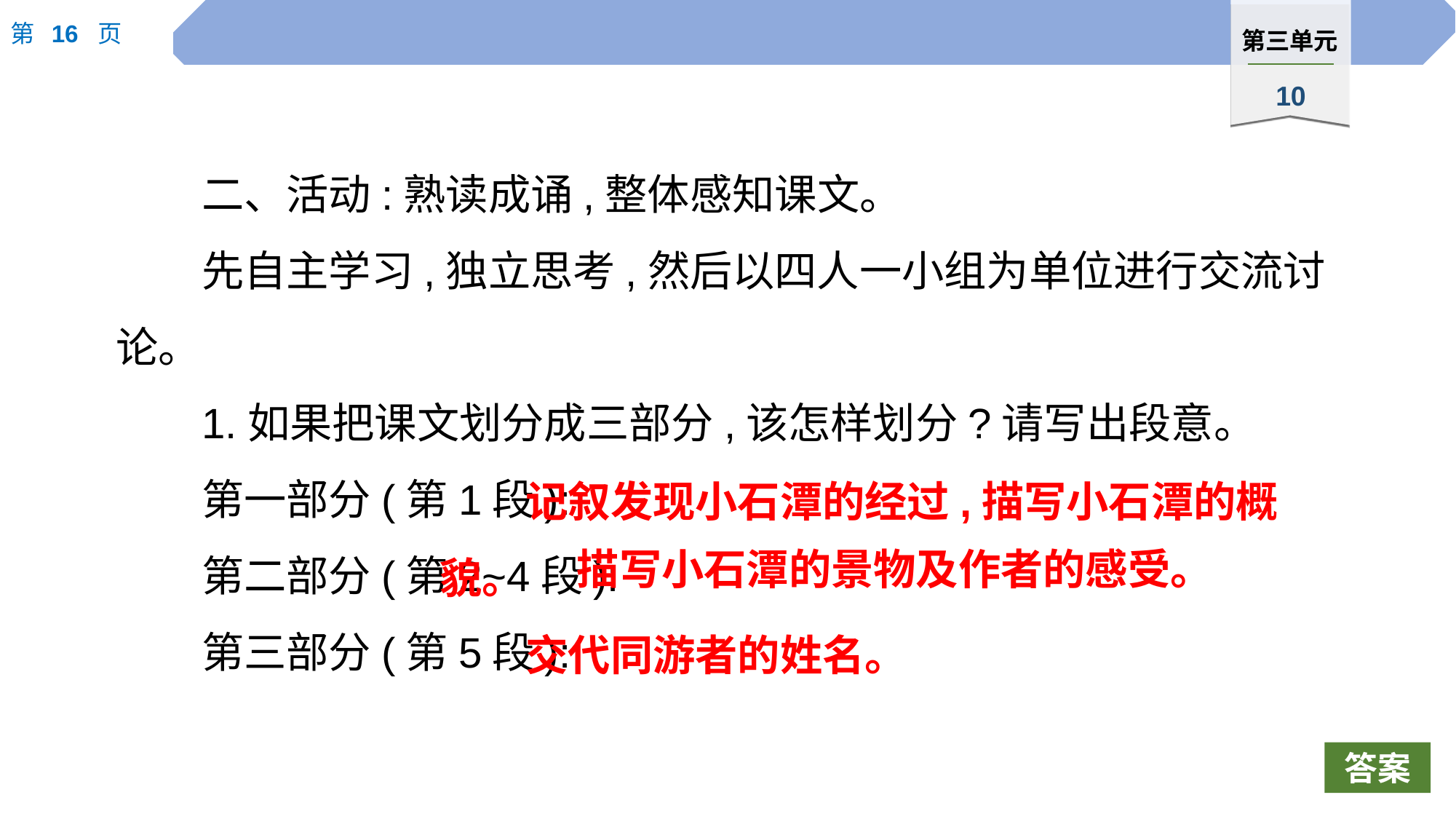

二、活动:熟读成诵,整体感知课文。
先自主学习,独立思考,然后以四人一小组为单位进行交流讨论。
1.如果把课文划分成三部分,该怎样划分?请写出段意。
第一部分(第1段):
第二部分(第2~4段):
第三部分(第5段):

记叙发现小石潭的经过,描写小石潭的概貌。
描写小石潭的景物及作者的感受。
交代同游者的姓名。
答案